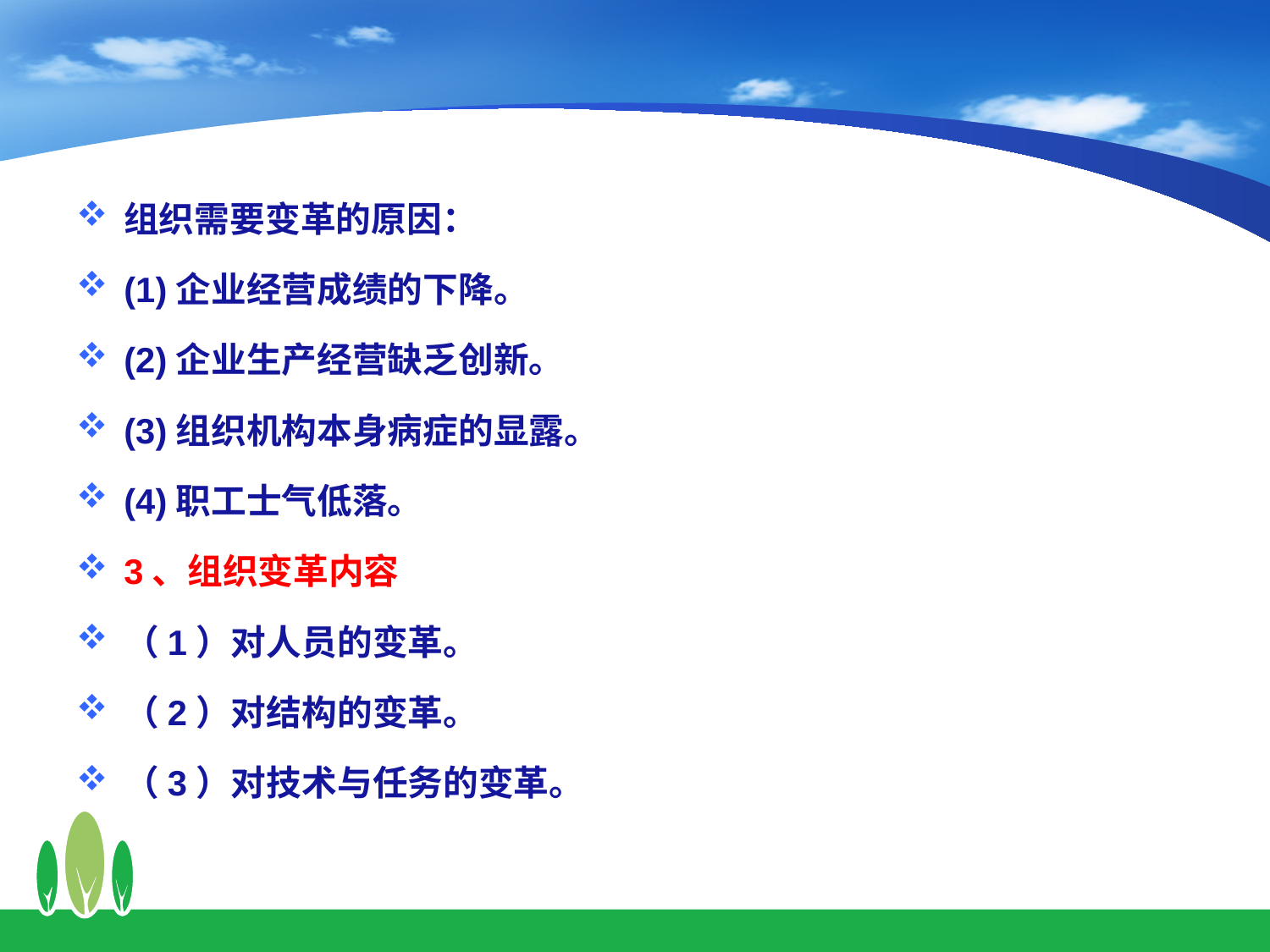

组织需要变革的原因：
(1)企业经营成绩的下降。
(2)企业生产经营缺乏创新。
(3)组织机构本身病症的显露。
(4)职工士气低落。
3、组织变革内容
（1）对人员的变革。
（2）对结构的变革。
（3）对技术与任务的变革。

42